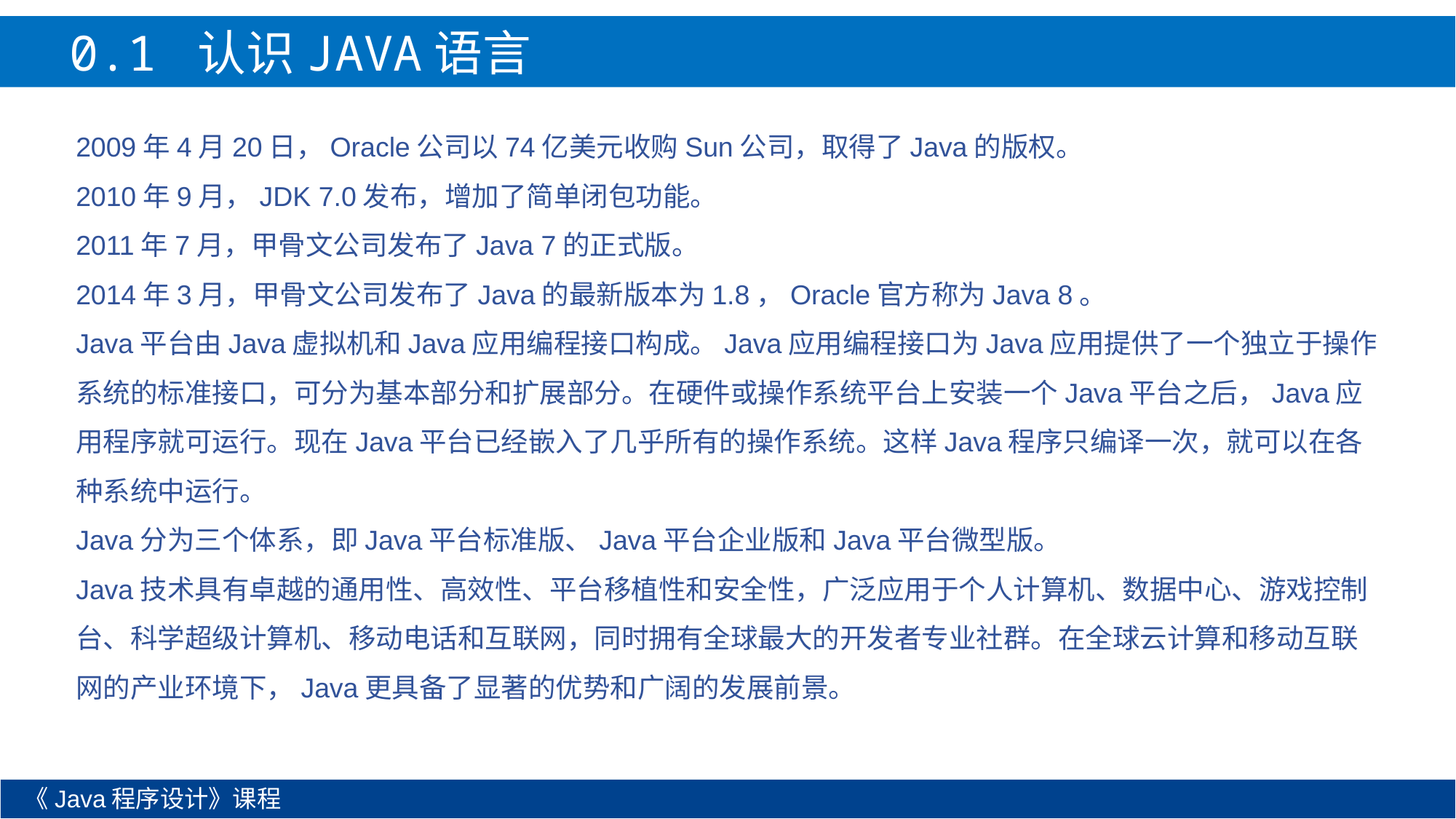

0.1 认识JAVA语言
2009年4月20日，Oracle公司以74亿美元收购Sun公司，取得了Java的版权。
2010年9月，JDK 7.0发布，增加了简单闭包功能。
2011年7月，甲骨文公司发布了Java 7的正式版。
2014年3月，甲骨文公司发布了Java的最新版本为1.8，Oracle官方称为Java 8。
Java平台由Java虚拟机和Java应用编程接口构成。Java应用编程接口为Java应用提供了一个独立于操作系统的标准接口，可分为基本部分和扩展部分。在硬件或操作系统平台上安装一个Java平台之后，Java应用程序就可运行。现在Java平台已经嵌入了几乎所有的操作系统。这样Java程序只编译一次，就可以在各种系统中运行。
Java分为三个体系，即Java平台标准版、Java平台企业版和Java平台微型版。
Java技术具有卓越的通用性、高效性、平台移植性和安全性，广泛应用于个人计算机、数据中心、游戏控制台、科学超级计算机、移动电话和互联网，同时拥有全球最大的开发者专业社群。在全球云计算和移动互联网的产业环境下，Java更具备了显著的优势和广阔的发展前景。

《Java程序设计》课程